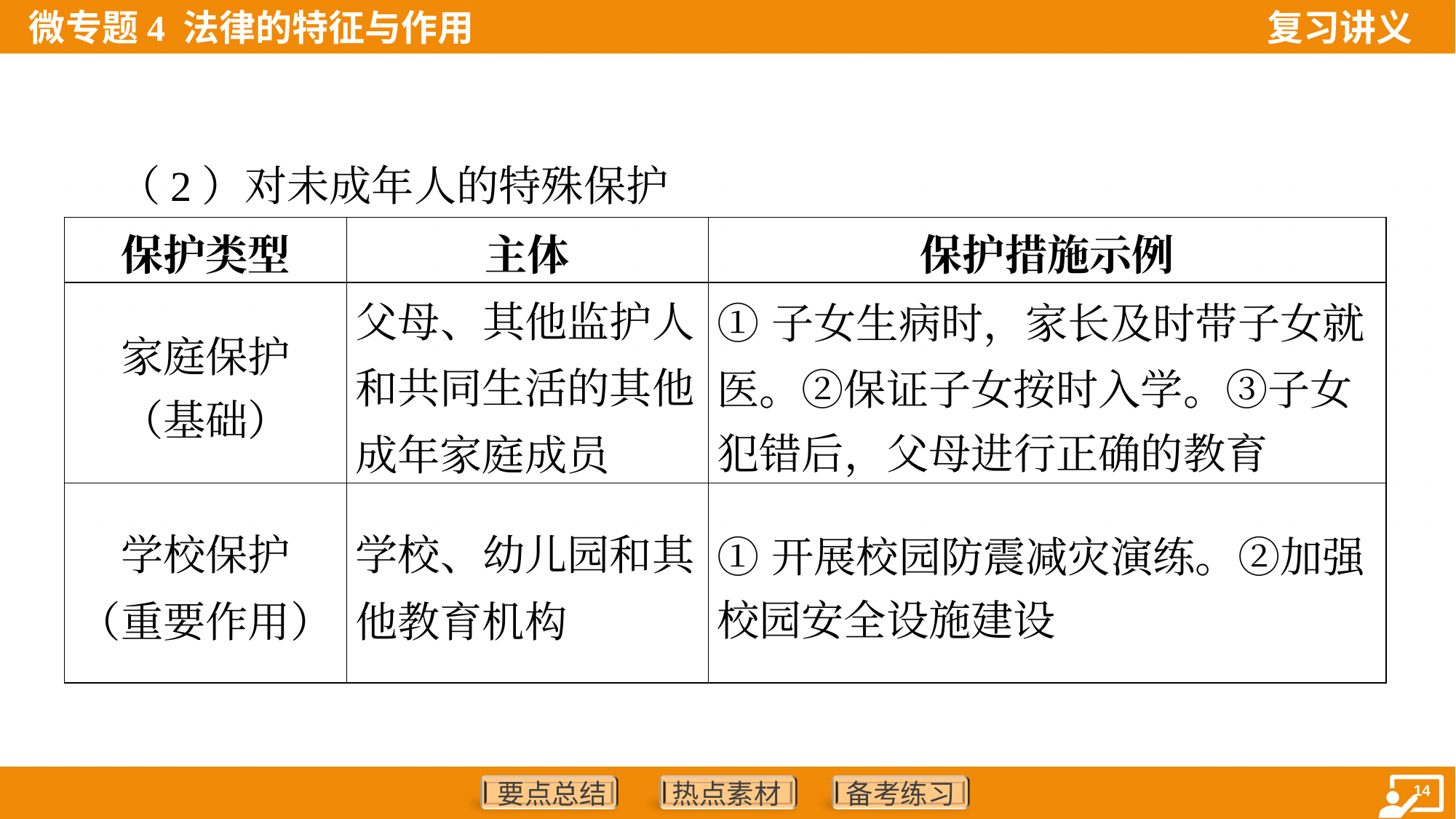

（2）对未成年人的特殊保护
| 保护类型 | 主体 | 保护措施示例 |
| --- | --- | --- |
| 家庭保护 （基础） | 父母、其他监护人和共同生活的其他成年家庭成员 | ①子女生病时，家长及时带子女就 医。②保证子女按时入学。③子女 犯错后，父母进行正确的教育 |
| 学校保护 （重要作用） | 学校、幼儿园和其他教育机构 | ①开展校园防震减灾演练。②加强 校园安全设施建设 |